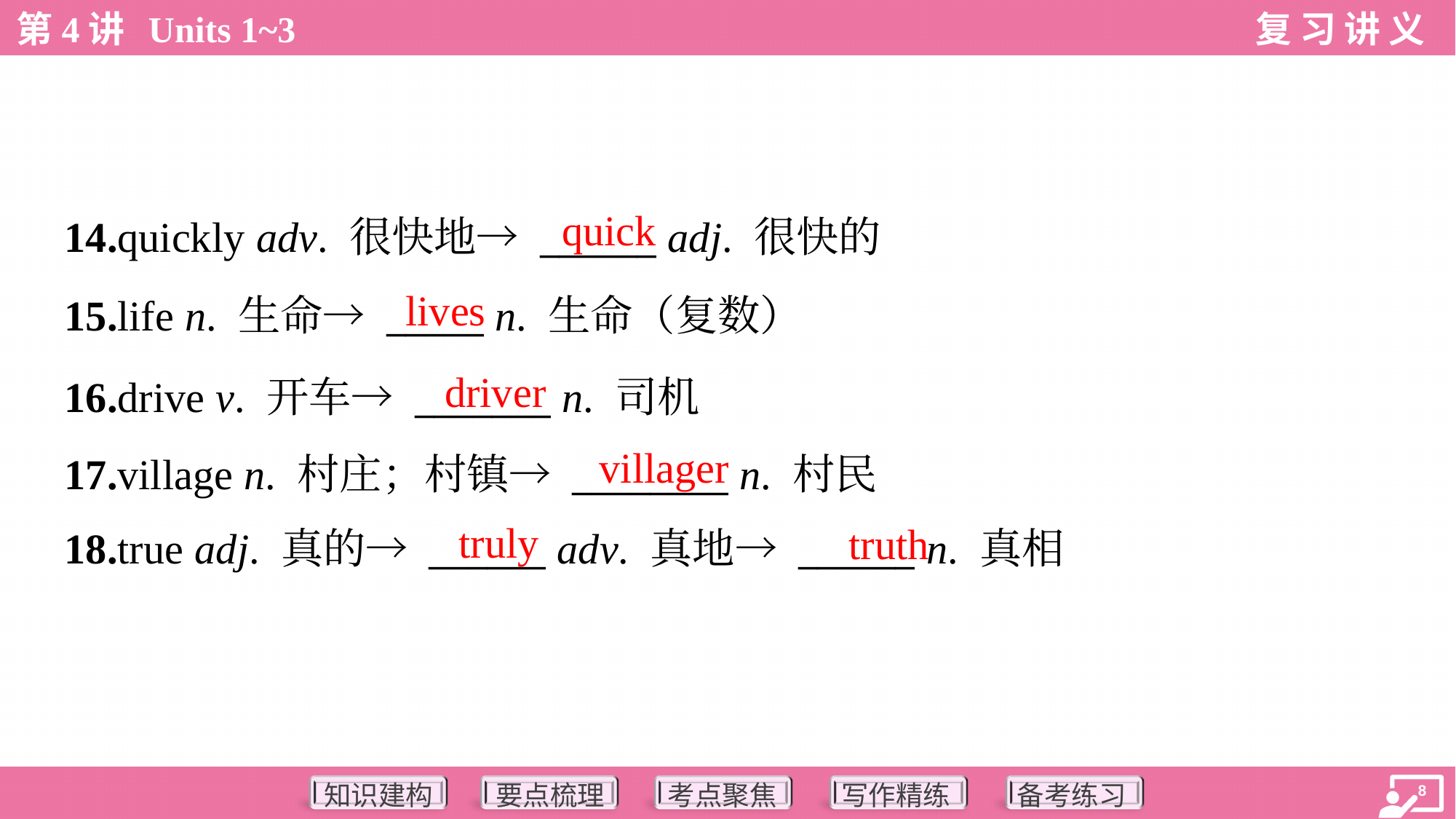

quick
14.quickly adv. 很快地→ ______ adj. 很快的
lives
15.life n. 生命→ _____ n. 生命（复数）
driver
16.drive v. 开车→ _______ n. 司机
17.village n. 村庄；村镇→ ________ n. 村民
18.true adj. 真的→ ______ adv. 真地→ ______ n. 真相
villager
truly
truth